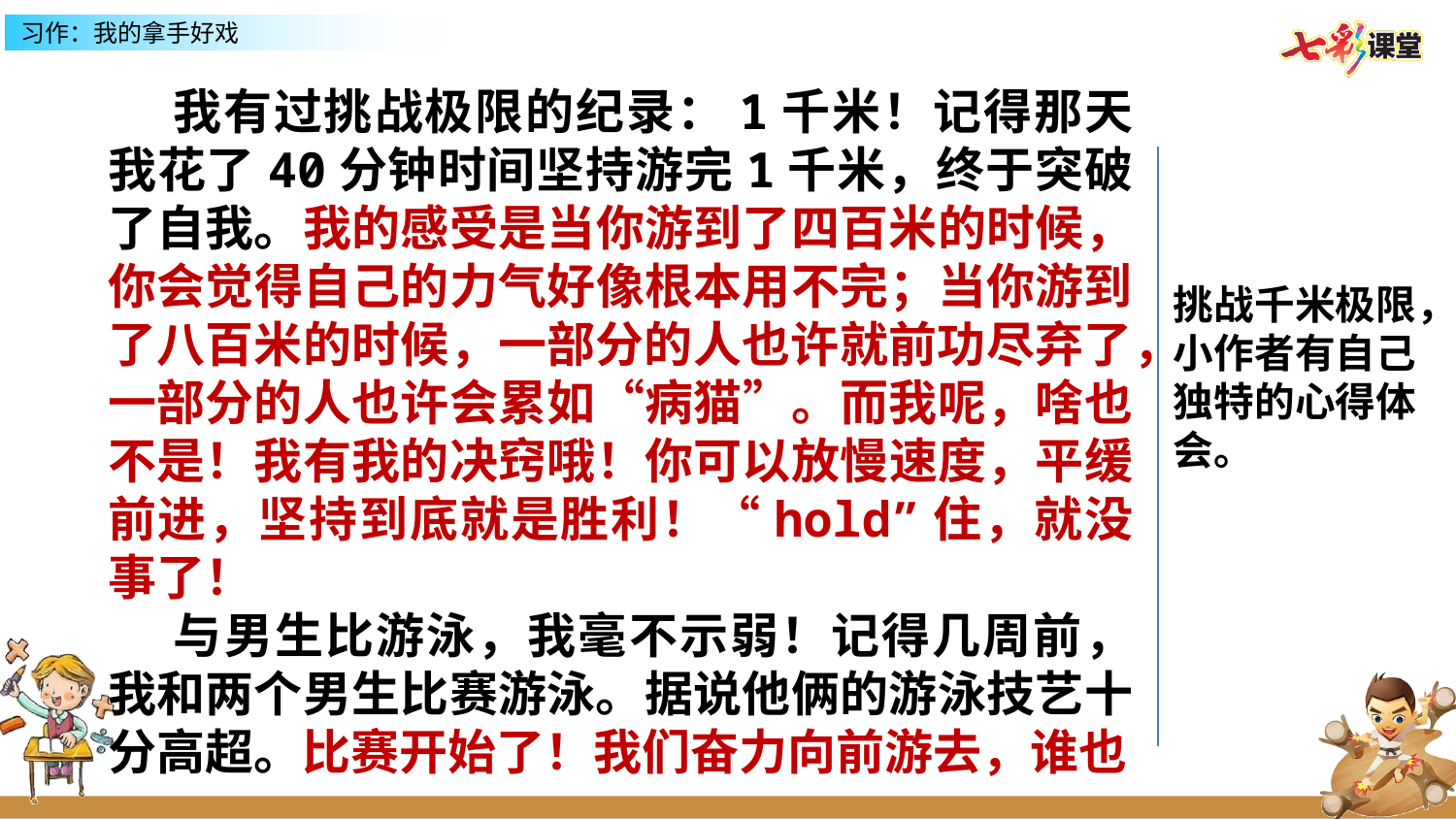

我有过挑战极限的纪录：1千米！记得那天我花了40分钟时间坚持游完1千米，终于突破了自我。我的感受是当你游到了四百米的时候，你会觉得自己的力气好像根本用不完；当你游到了八百米的时候，一部分的人也许就前功尽弃了，一部分的人也许会累如“病猫”。而我呢，啥也不是！我有我的决窍哦！你可以放慢速度，平缓前进，坚持到底就是胜利！“hold”住，就没事了！
    与男生比游泳，我毫不示弱！记得几周前，我和两个男生比赛游泳。据说他俩的游泳技艺十分高超。比赛开始了！我们奋力向前游去，谁也
挑战千米极限，小作者有自己独特的心得体会。